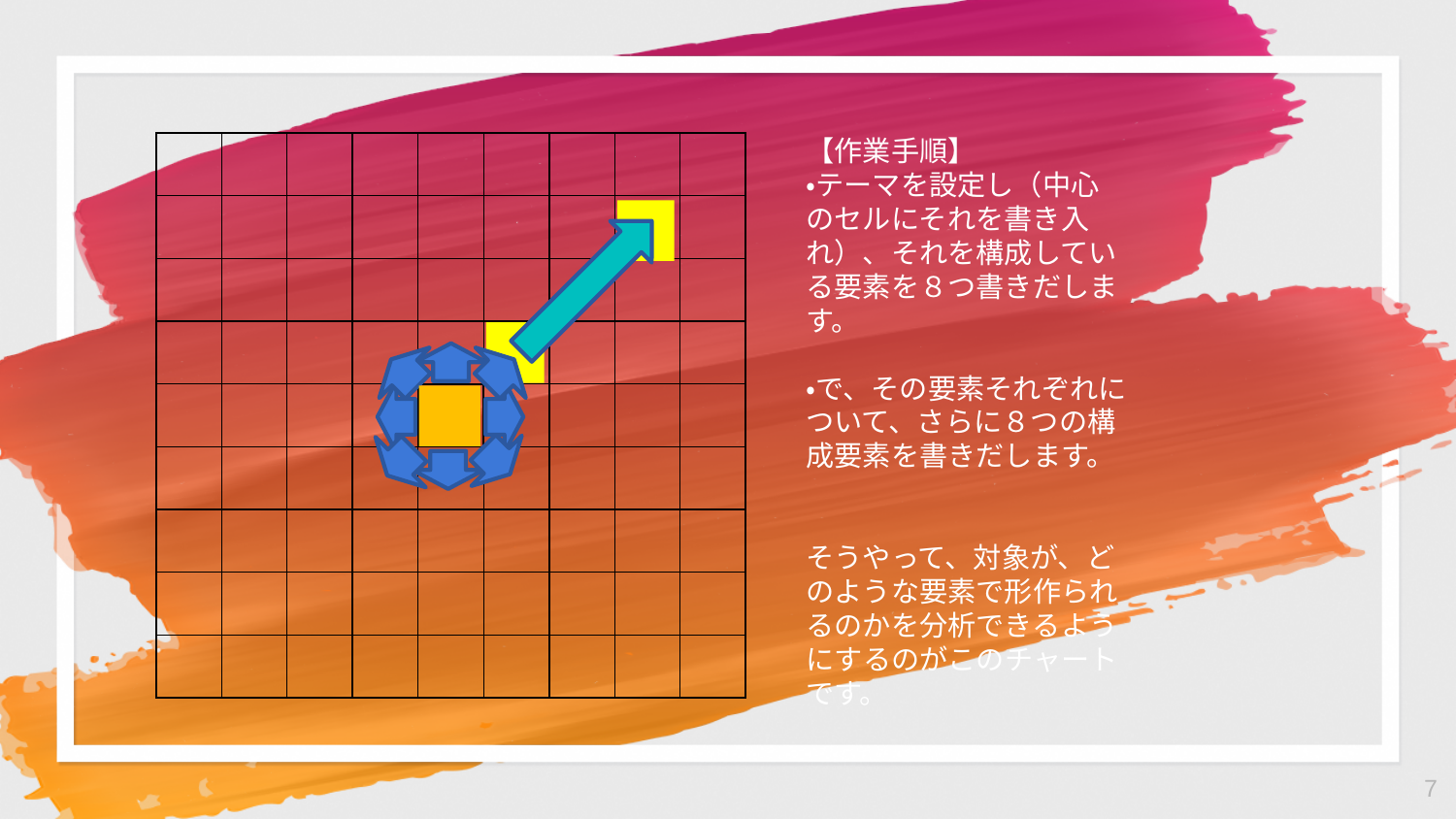

|  |  |  |  |  |  |  |  |  |
| --- | --- | --- | --- | --- | --- | --- | --- | --- |
|  |  |  |  |  |  |  |  |  |
|  |  |  |  |  |  |  |  |  |
|  |  |  |  |  |  |  |  |  |
|  |  |  |  |  |  |  |  |  |
|  |  |  |  |  |  |  |  |  |
|  |  |  |  |  |  |  |  |  |
|  |  |  |  |  |  |  |  |  |
|  |  |  |  |  |  |  |  |  |
【作業手順】
・テーマを設定し（中心のセルにそれを書き入れ）、それを構成している要素を８つ書きだします。

・で、その要素それぞれについて、さらに８つの構成要素を書きだします。

そうやって、対象が、どのような要素で形作られるのかを分析できるようにするのがこのチャートです。

7